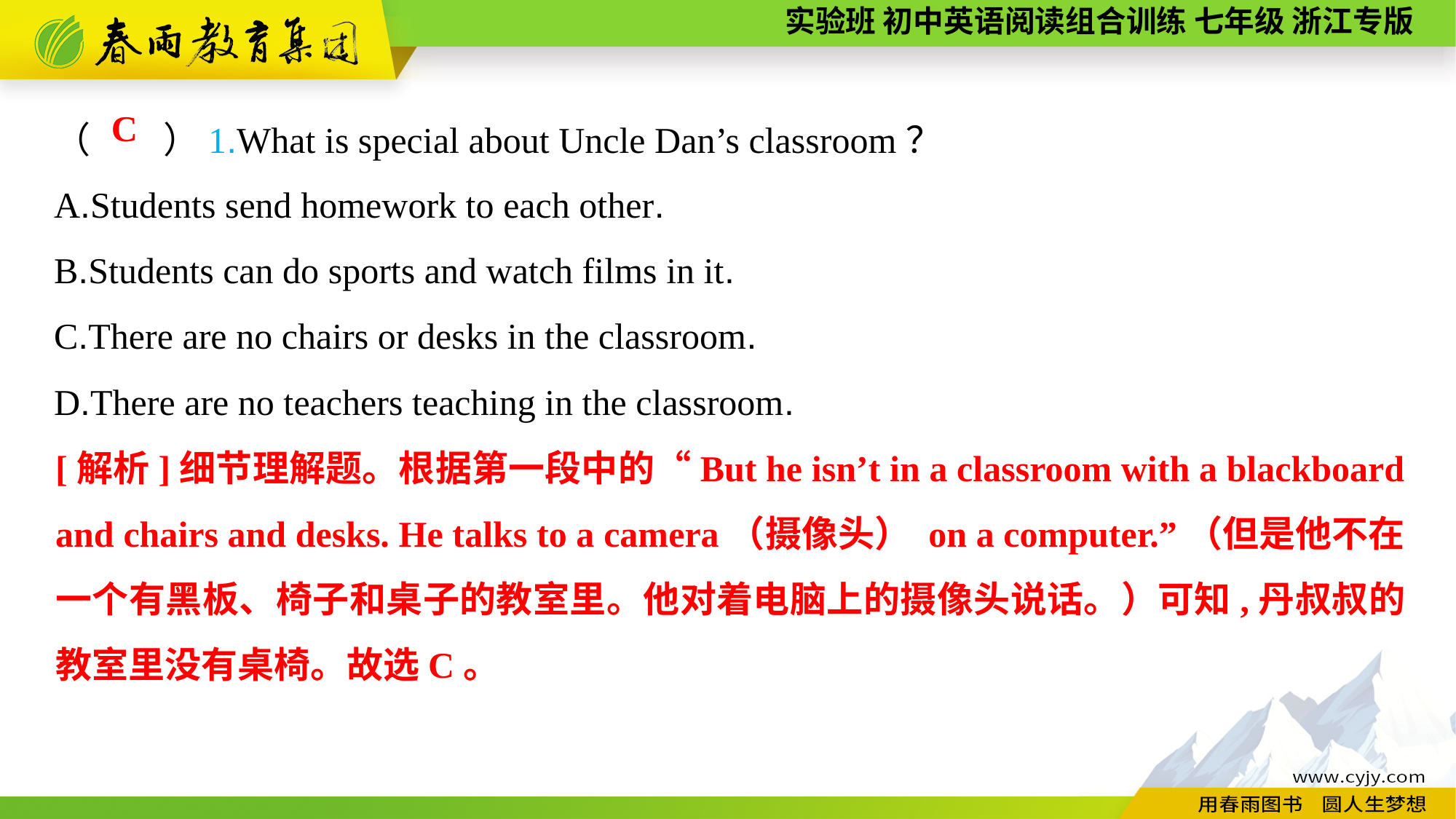

（　　）1.What is special about Uncle Dan’s classroom？
A.Students send homework to each other.
B.Students can do sports and watch films in it.
C.There are no chairs or desks in the classroom.
D.There are no teachers teaching in the classroom.
C
[解析]细节理解题。根据第一段中的“But he isn’t in a classroom with a blackboard and chairs and desks. He talks to a camera（摄像头） on a computer.”（但是他不在一个有黑板、椅子和桌子的教室里。他对着电脑上的摄像头说话。）可知,丹叔叔的教室里没有桌椅。故选C。